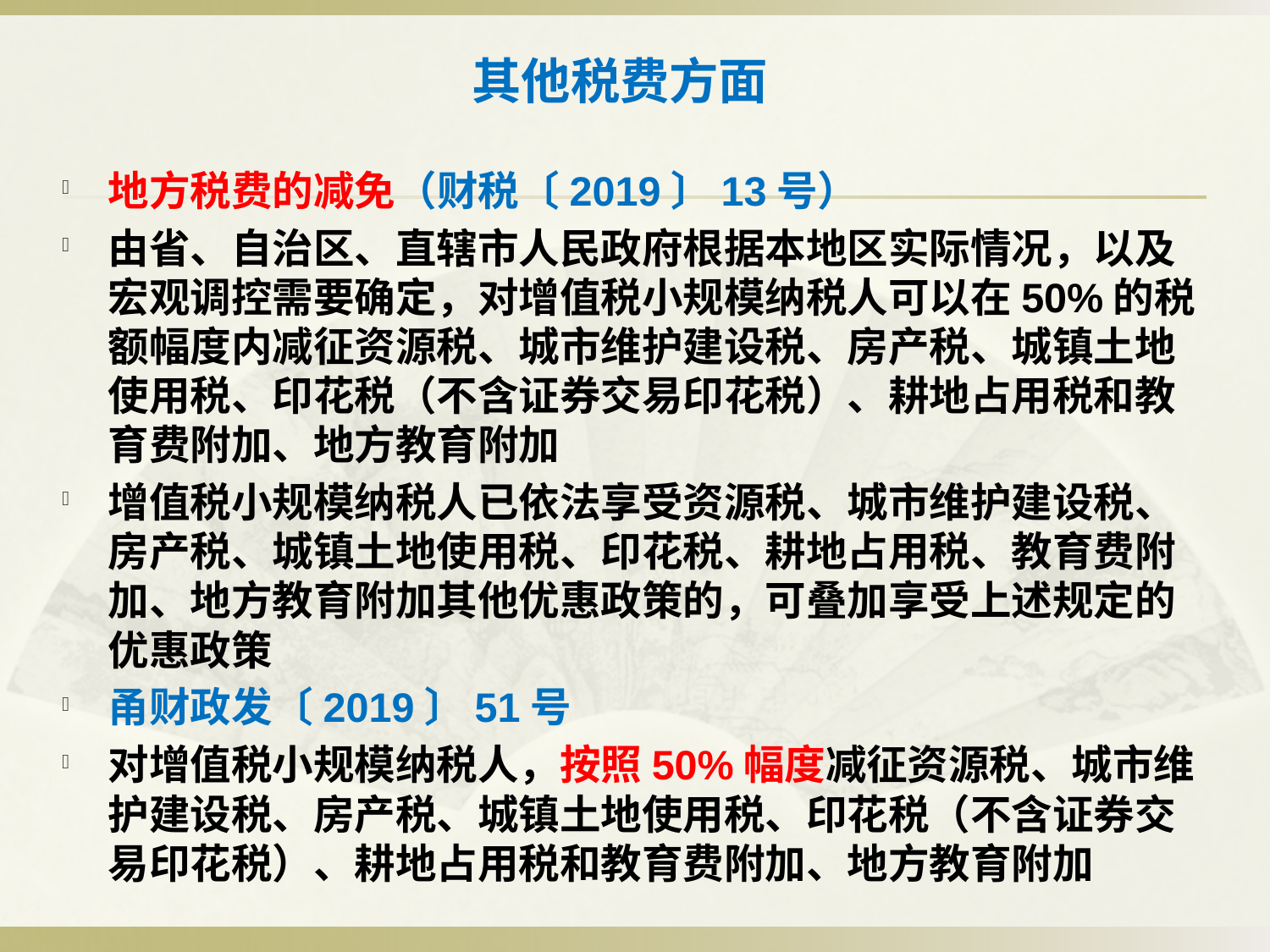

# 其他税费方面
地方税费的减免（财税〔2019〕13号）
由省、自治区、直辖市人民政府根据本地区实际情况，以及宏观调控需要确定，对增值税小规模纳税人可以在50%的税额幅度内减征资源税、城市维护建设税、房产税、城镇土地使用税、印花税（不含证券交易印花税）、耕地占用税和教育费附加、地方教育附加
增值税小规模纳税人已依法享受资源税、城市维护建设税、房产税、城镇土地使用税、印花税、耕地占用税、教育费附加、地方教育附加其他优惠政策的，可叠加享受上述规定的优惠政策
甬财政发〔2019〕51号
对增值税小规模纳税人，按照50%幅度减征资源税、城市维护建设税、房产税、城镇土地使用税、印花税（不含证券交易印花税）、耕地占用税和教育费附加、地方教育附加